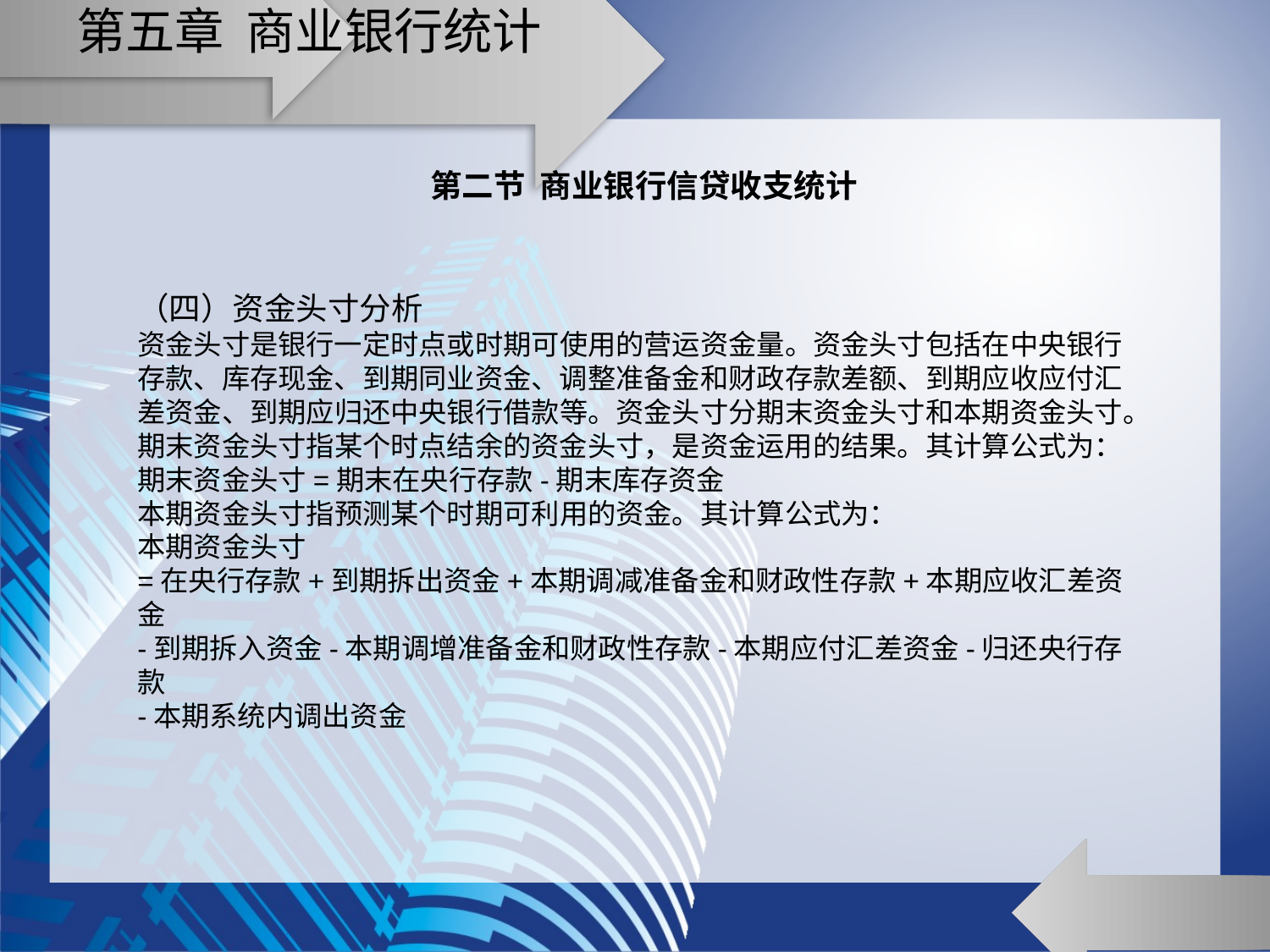

# 第五章  商业银行统计
第二节  商业银行信贷收支统计
（四）资金头寸分析
资金头寸是银行一定时点或时期可使用的营运资金量。资金头寸包括在中央银行存款、库存现金、到期同业资金、调整准备金和财政存款差额、到期应收应付汇差资金、到期应归还中央银行借款等。资金头寸分期末资金头寸和本期资金头寸。
期末资金头寸指某个时点结余的资金头寸，是资金运用的结果。其计算公式为：
期末资金头寸=期末在央行存款-期末库存资金
本期资金头寸指预测某个时期可利用的资金。其计算公式为：
本期资金头寸
=在央行存款+到期拆出资金+本期调减准备金和财政性存款+本期应收汇差资金
-到期拆入资金-本期调增准备金和财政性存款-本期应付汇差资金-归还央行存款
-本期系统内调出资金